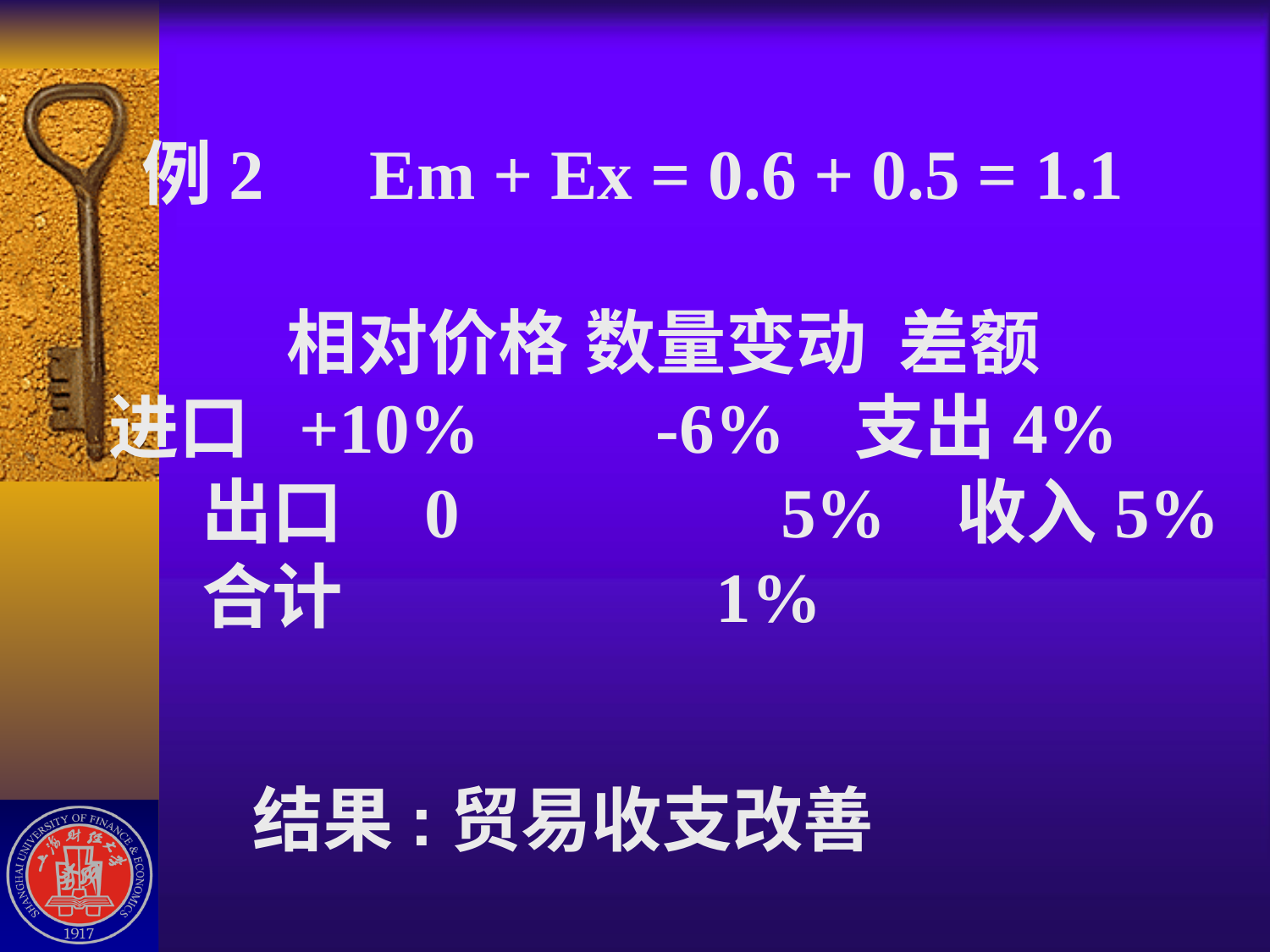

# 例2      Em + Ex = 0.6 + 0.5 = 1.1 相对价格 数量变动  差额 进口  +10%          -6%   支出4% 出口    0	             5%   收入5% 合计  	                 1% 结果:贸易收支改善